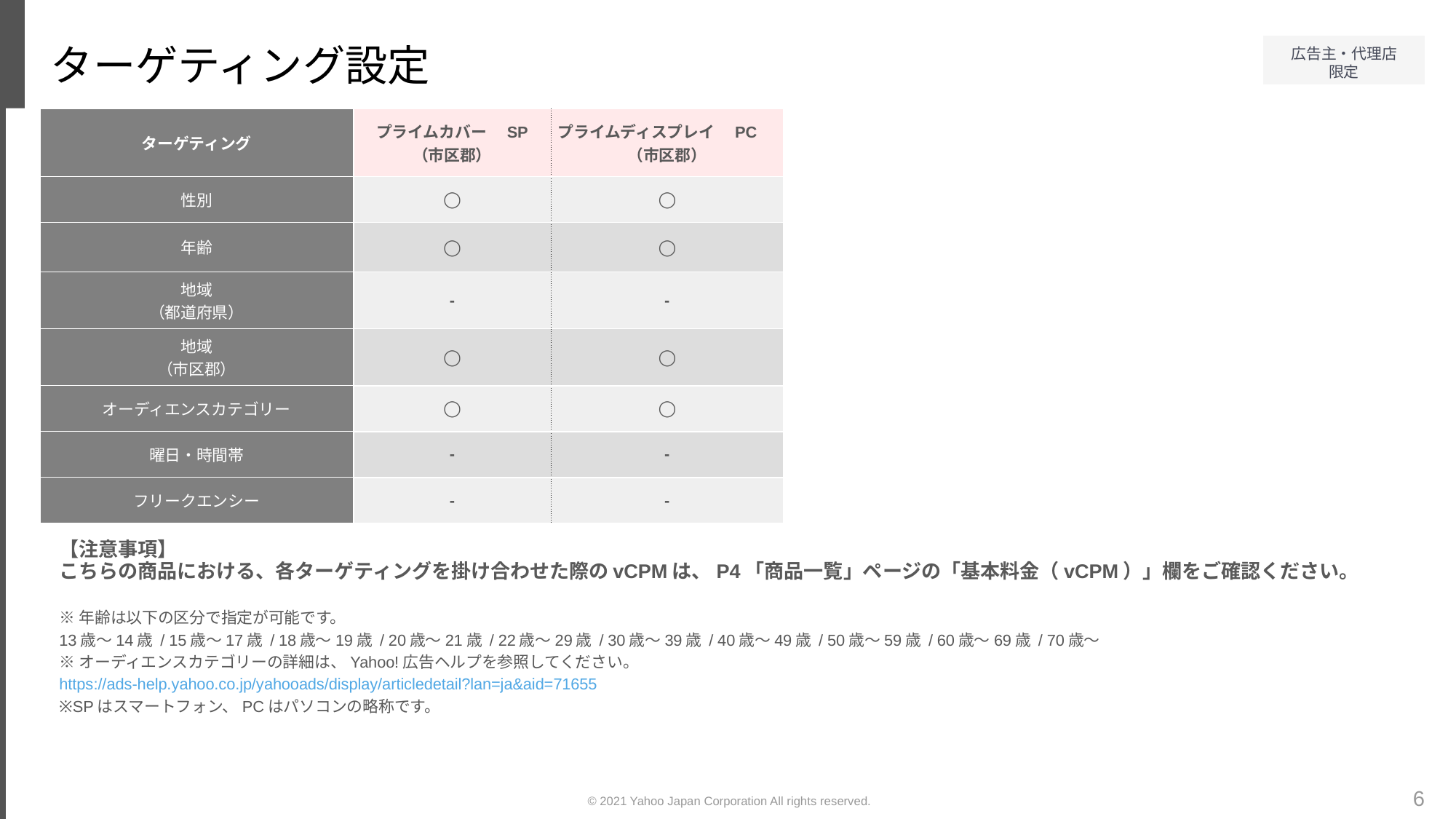

ターゲティング設定
| ターゲティング | プライムカバー　SP （市区郡） | プライムディスプレイ　PC　（市区郡） |
| --- | --- | --- |
| 性別 | ◯ | ◯ |
| 年齢 | ◯ | ◯ |
| 地域 （都道府県） | - | - |
| 地域 （市区郡） | ◯ | ◯ |
| オーディエンスカテゴリー | ◯ | ◯ |
| 曜日・時間帯 | - | - |
| フリークエンシー | - | - |
【注意事項】
こちらの商品における、各ターゲティングを掛け合わせた際のvCPMは、P4「商品一覧」ページの「基本料金（vCPM）」欄をご確認ください。

※年齢は以下の区分で指定が可能です。
13歳～14歳 / 15歳～17歳 / 18歳～19歳 / 20歳～21歳 / 22歳～29歳 / 30歳～39歳 / 40歳～49歳 / 50歳～59歳 / 60歳～69歳 / 70歳～
※オーディエンスカテゴリーの詳細は、Yahoo!広告ヘルプを参照してください。
https://ads-help.yahoo.co.jp/yahooads/display/articledetail?lan=ja&aid=71655
※SPはスマートフォン、PCはパソコンの略称です。
6